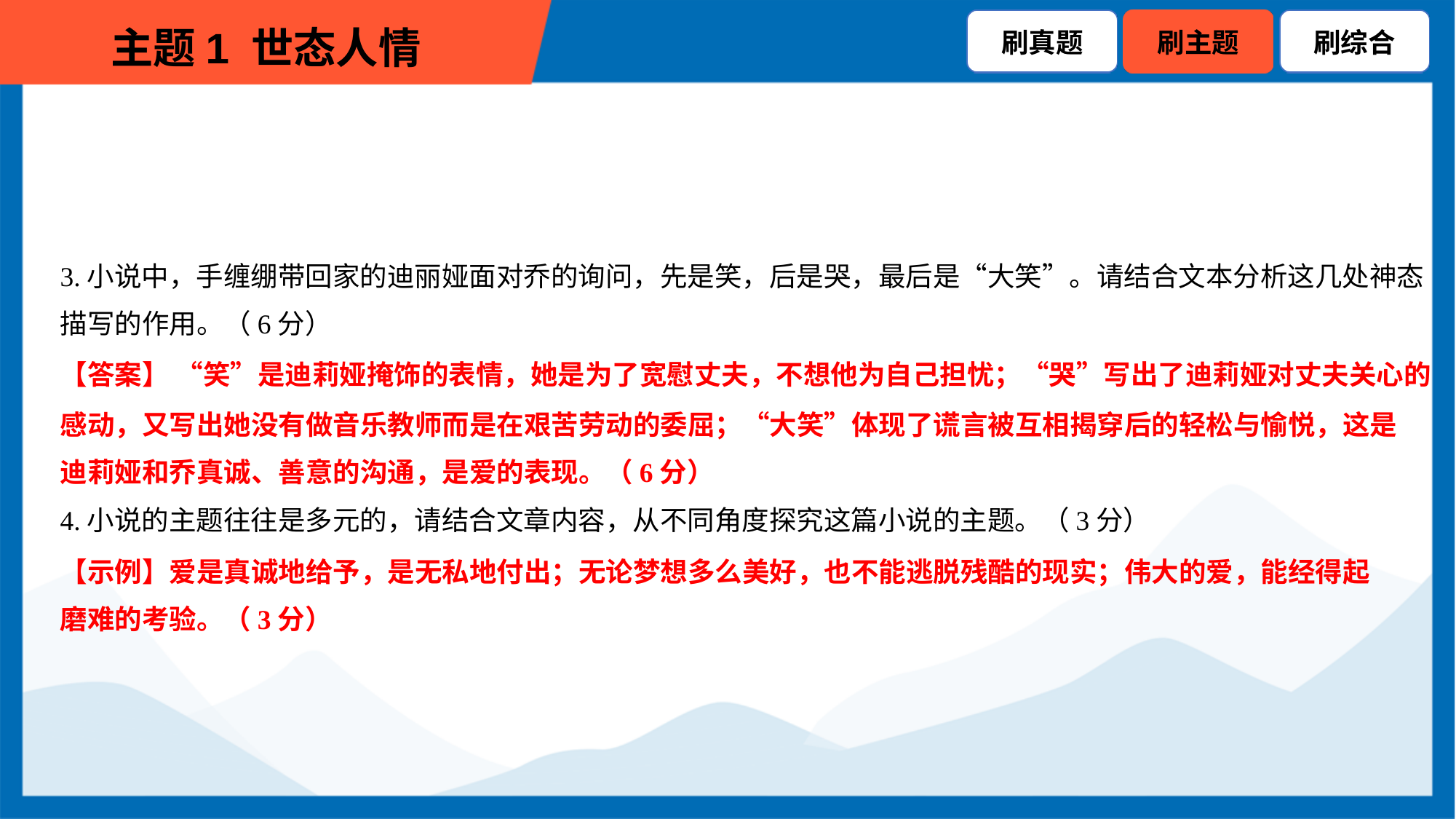

3.小说中，手缠绷带回家的迪丽娅面对乔的询问，先是笑，后是哭，最后是“大笑”。请结合文本分析这几处神态
描写的作用。（6分）
【答案】 “笑”是迪莉娅掩饰的表情，她是为了宽慰丈夫，不想他为自己担忧；“哭”写出了迪莉娅对丈夫关心的
感动，又写出她没有做音乐教师而是在艰苦劳动的委屈；“大笑”体现了谎言被互相揭穿后的轻松与愉悦，这是
迪莉娅和乔真诚、善意的沟通，是爱的表现。（6分）
4.小说的主题往往是多元的，请结合文章内容，从不同角度探究这篇小说的主题。（3分）
【示例】爱是真诚地给予，是无私地付出；无论梦想多么美好，也不能逃脱残酷的现实；伟大的爱，能经得起
磨难的考验。（3分）